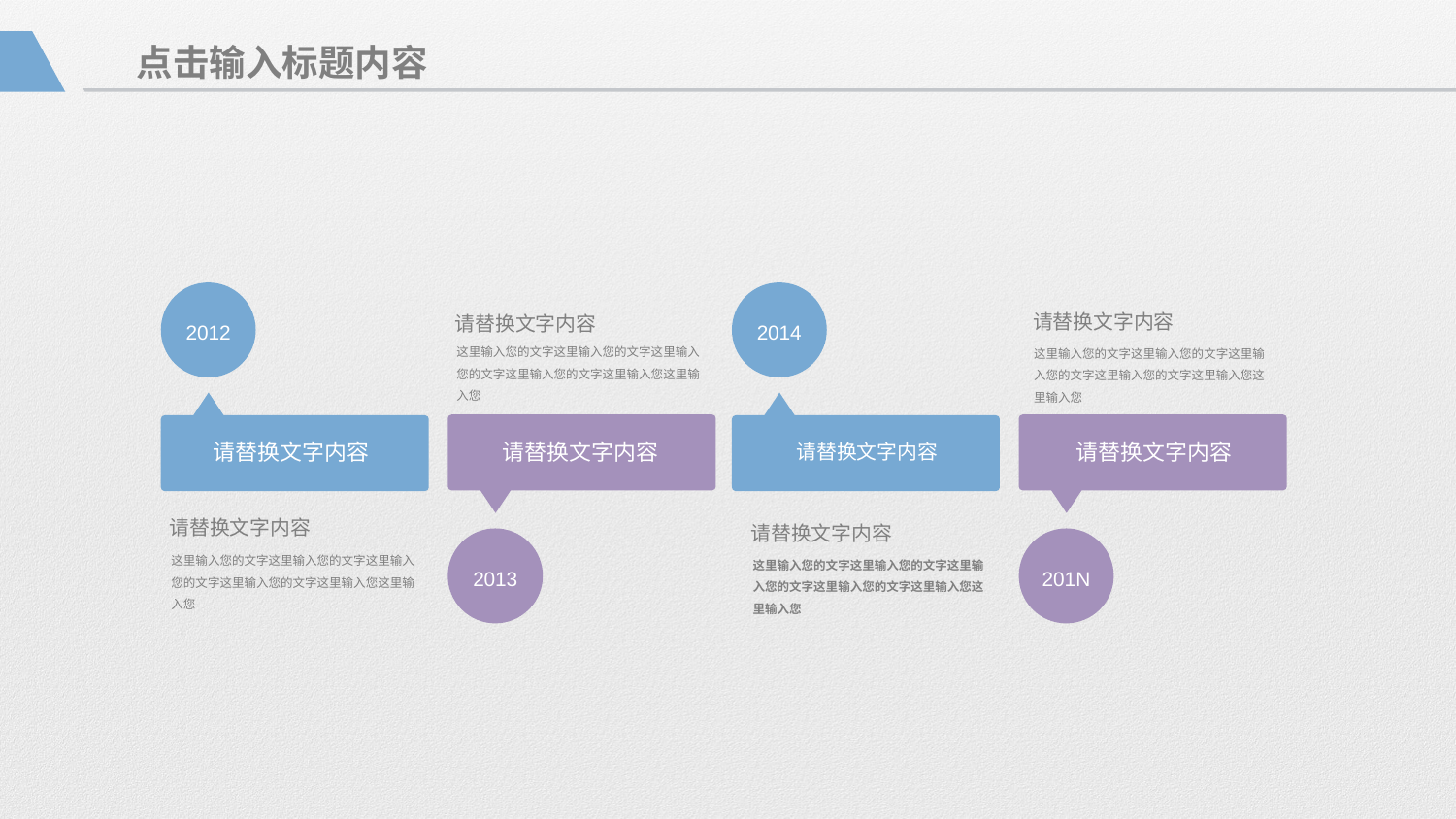

点击输入标题内容

2012

2014
请替换文字内容
请替换文字内容
这里输入您的文字这里输入您的文字这里输入您的文字这里输入您的文字这里输入您这里输入您
这里输入您的文字这里输入您的文字这里输入您的文字这里输入您的文字这里输入您这里输入您

请替换文字内容
请替换文字内容
请替换文字内容
请替换文字内容
请替换文字内容
请替换文字内容

2013

201N
这里输入您的文字这里输入您的文字这里输入您的文字这里输入您的文字这里输入您这里输入您
这里输入您的文字这里输入您的文字这里输入您的文字这里输入您的文字这里输入您这里输入您